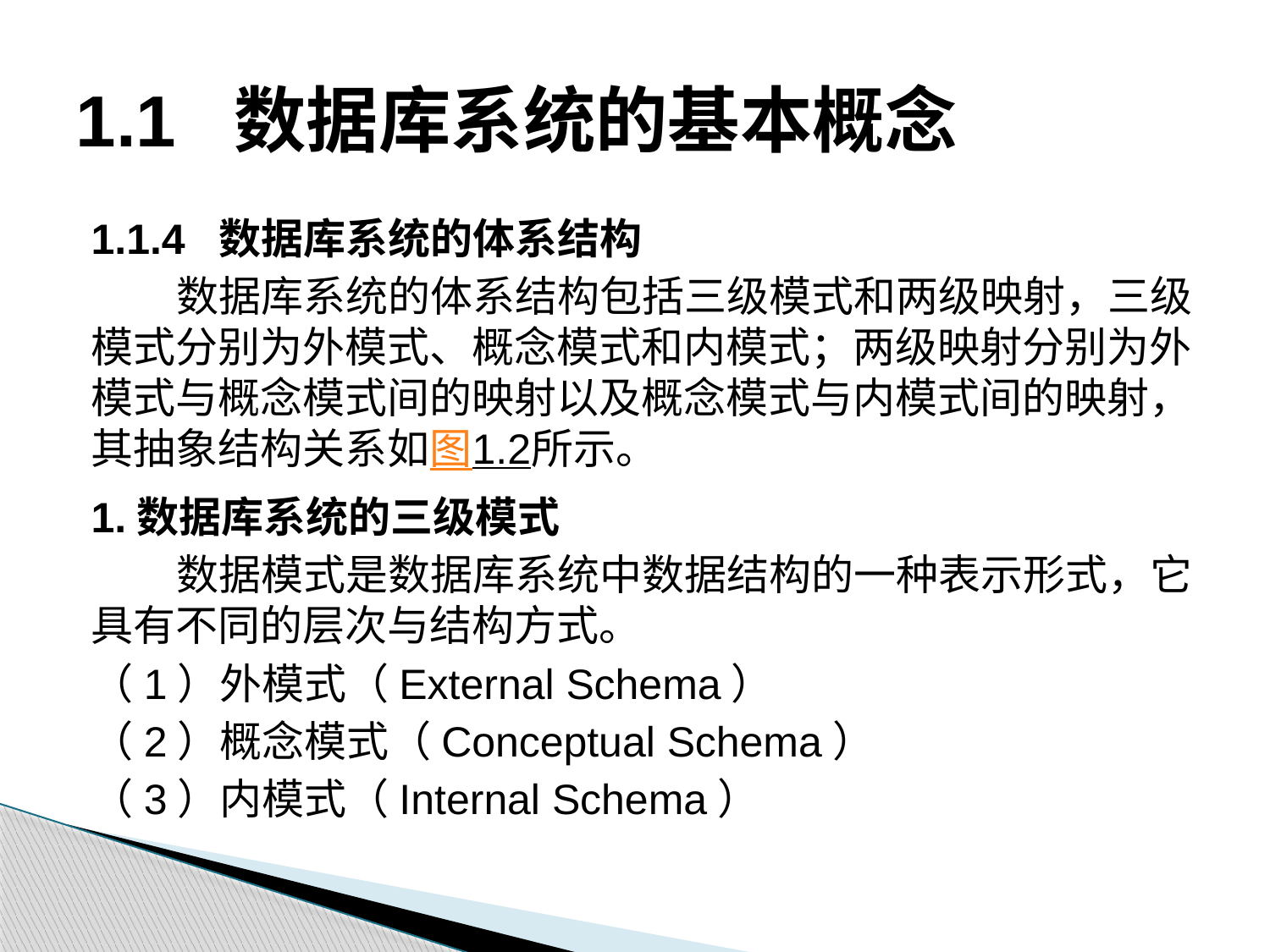

# 1.1  数据库系统的基本概念
1.1.4  数据库系统的体系结构
数据库系统的体系结构包括三级模式和两级映射，三级模式分别为外模式、概念模式和内模式；两级映射分别为外模式与概念模式间的映射以及概念模式与内模式间的映射，其抽象结构关系如图1.2所示。
1.数据库系统的三级模式
数据模式是数据库系统中数据结构的一种表示形式，它具有不同的层次与结构方式。
（1）外模式（External Schema）
（2）概念模式（Conceptual Schema）
（3）内模式（Internal Schema）